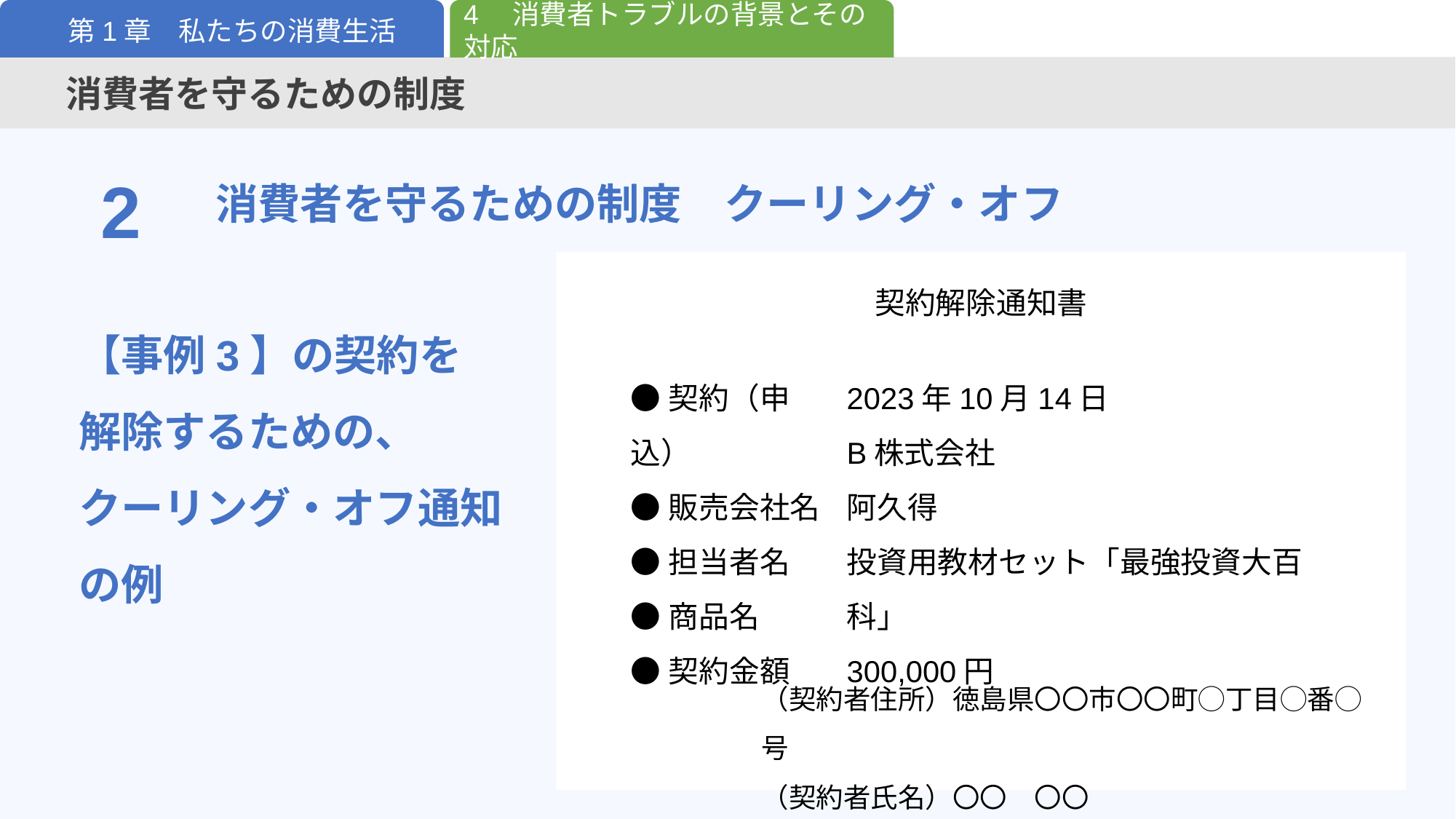

4　消費者トラブルの背景とその対応
第1章　私たちの消費生活
消費者を守るための制度
消費者を守るための制度　クーリング・オフ
2

契約解除通知書
●契約（申込）
●販売会社名
●担当者名
●商品名
●契約金額
2023年10月14日
B株式会社
阿久得
投資用教材セット「最強投資大百科」
300,000円
（契約者住所）徳島県〇〇市〇〇町◯丁目◯番◯号
（契約者氏名）〇〇　〇〇
【事例3】の契約を
解除するための、
クーリング・オフ通知の例